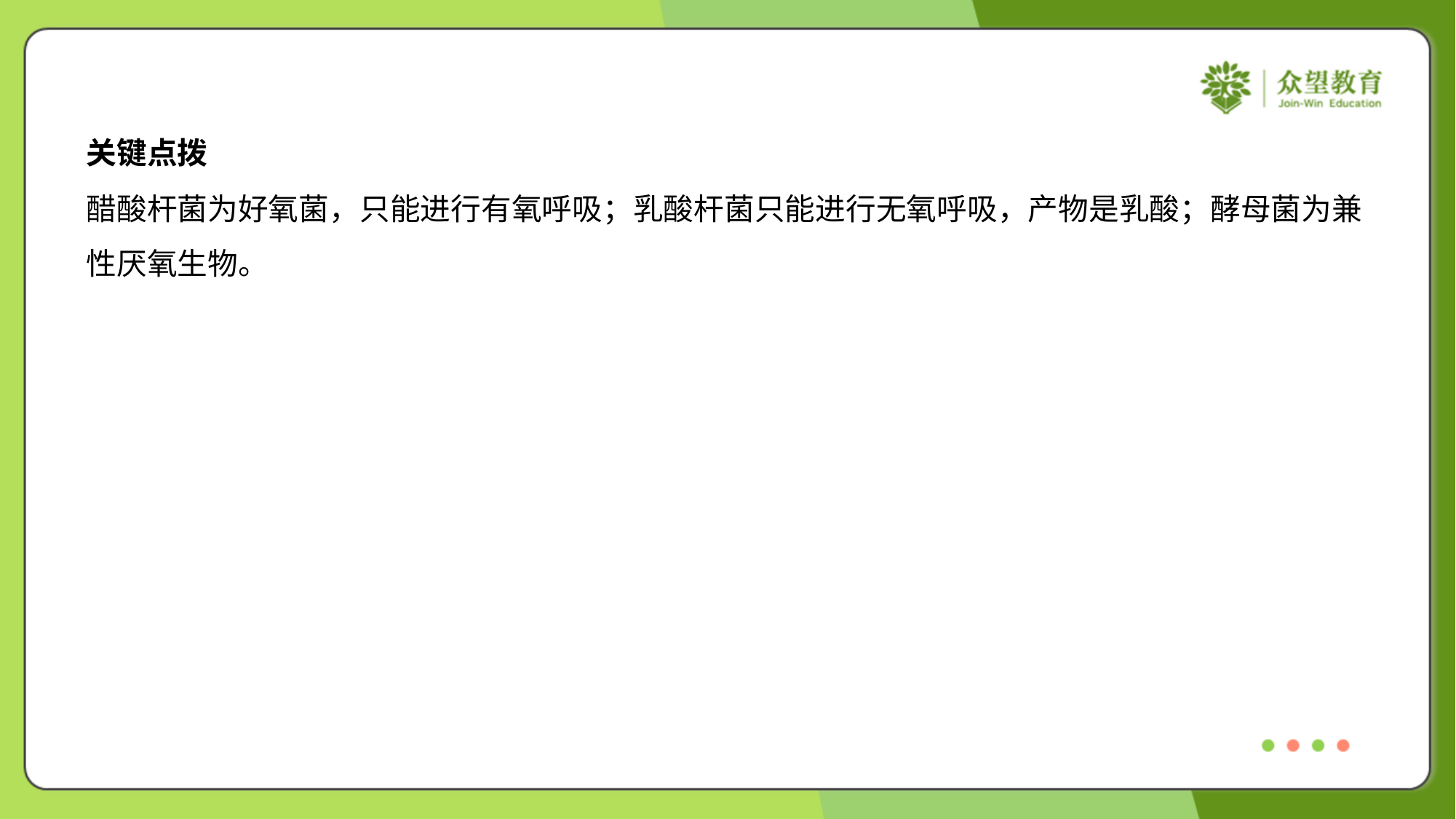

关键点拨
醋酸杆菌为好氧菌，只能进行有氧呼吸；乳酸杆菌只能进行无氧呼吸，产物是乳酸；酵母菌为兼
性厌氧生物。